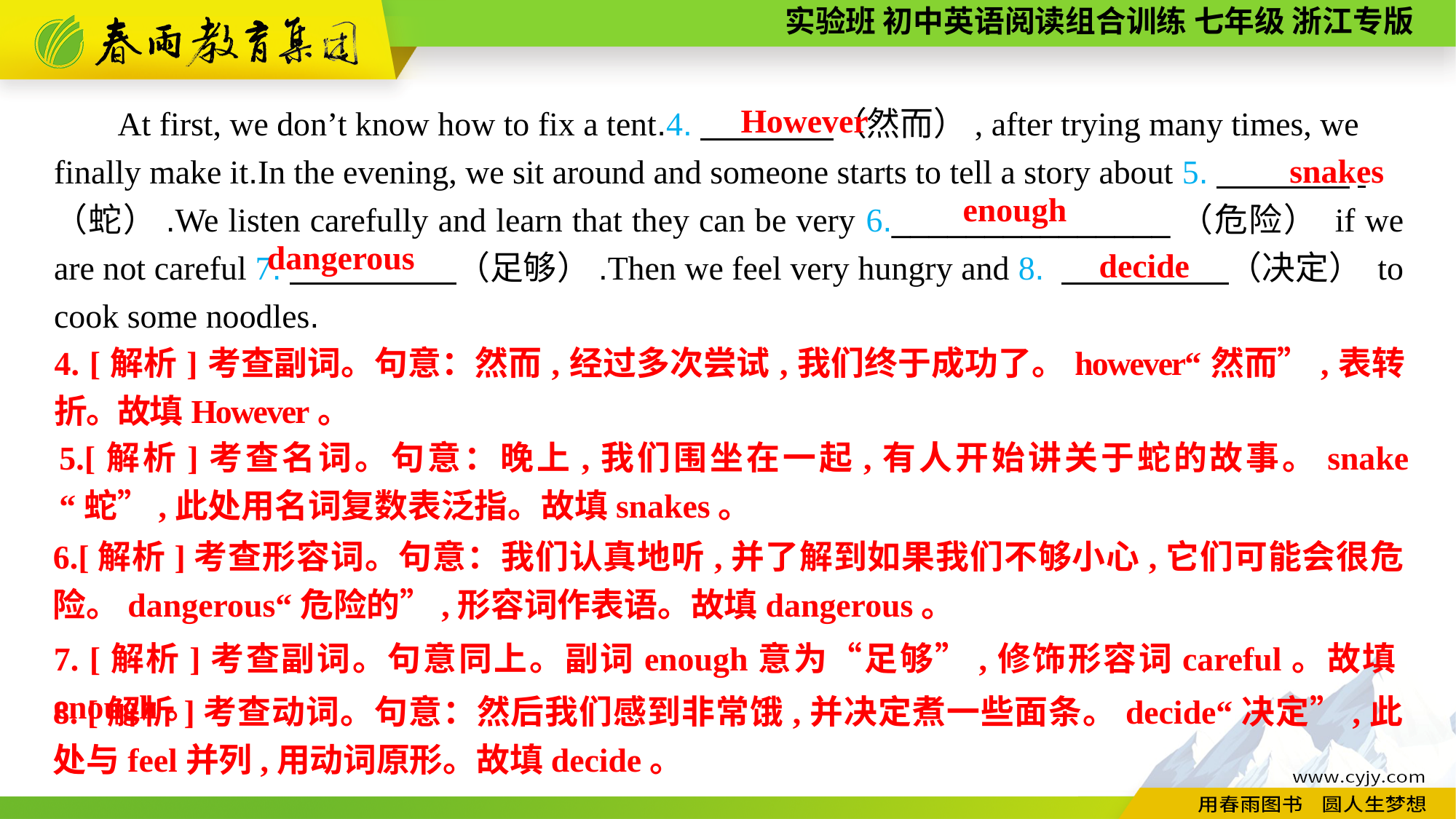

However
　   At first, we don’t know how to fix a tent.4.　　　　（然而）, after trying many times, we finally make it.In the evening, we sit around and someone starts to tell a story about 5.　　　　.
（蛇）.We listen carefully and learn that they can be very 6._______________（危险） if we are not careful 7.　　　　　（足够）.Then we feel very hungry and 8. 　　　　　（决定） to cook some noodles.
snakes
enough
dangerous
decide
4. [解析]考查副词。句意：然而,经过多次尝试,我们终于成功了。however“然而”,表转折。故填However。
5.[解析]考查名词。句意：晚上,我们围坐在一起,有人开始讲关于蛇的故事。snake“蛇”,此处用名词复数表泛指。故填snakes。
6.[解析]考查形容词。句意：我们认真地听,并了解到如果我们不够小心,它们可能会很危险。dangerous“危险的”,形容词作表语。故填dangerous。
7. [解析]考查副词。句意同上。副词enough意为“足够”,修饰形容词careful。故填enough。
8. [解析]考查动词。句意：然后我们感到非常饿,并决定煮一些面条。decide“决定”,此处与feel并列,用动词原形。故填decide。